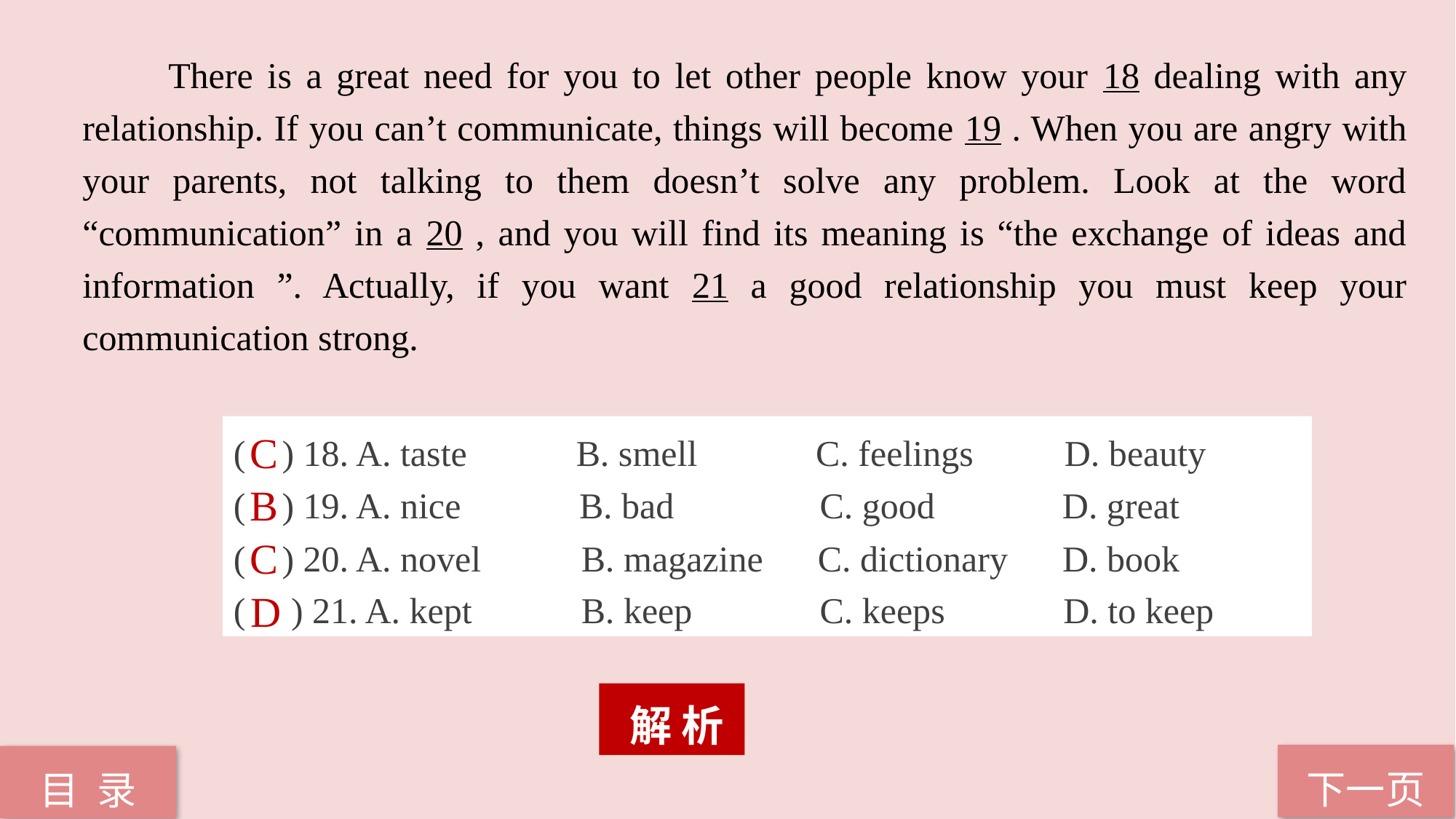

There is a great need for you to let other people know your 18 dealing with any relationship. If you can’t communicate, things will become 19 . When you are angry with your parents, not talking to them doesn’t solve any problem. Look at the word “communication” in a 20 , and you will find its meaning is “the exchange of ideas and information ”. Actually, if you want 21 a good relationship you must keep your communication strong.
(    ) 18. A. taste            B. smell             C. feelings          D. beauty
(    ) 19. A. nice             B. bad                C. good              D. great
(    ) 20. A. novel           B. magazine      C. dictionary      D. book
(     ) 21. A. kept            B. keep              C. keeps             D. to keep
C
B
C
D
 解 析